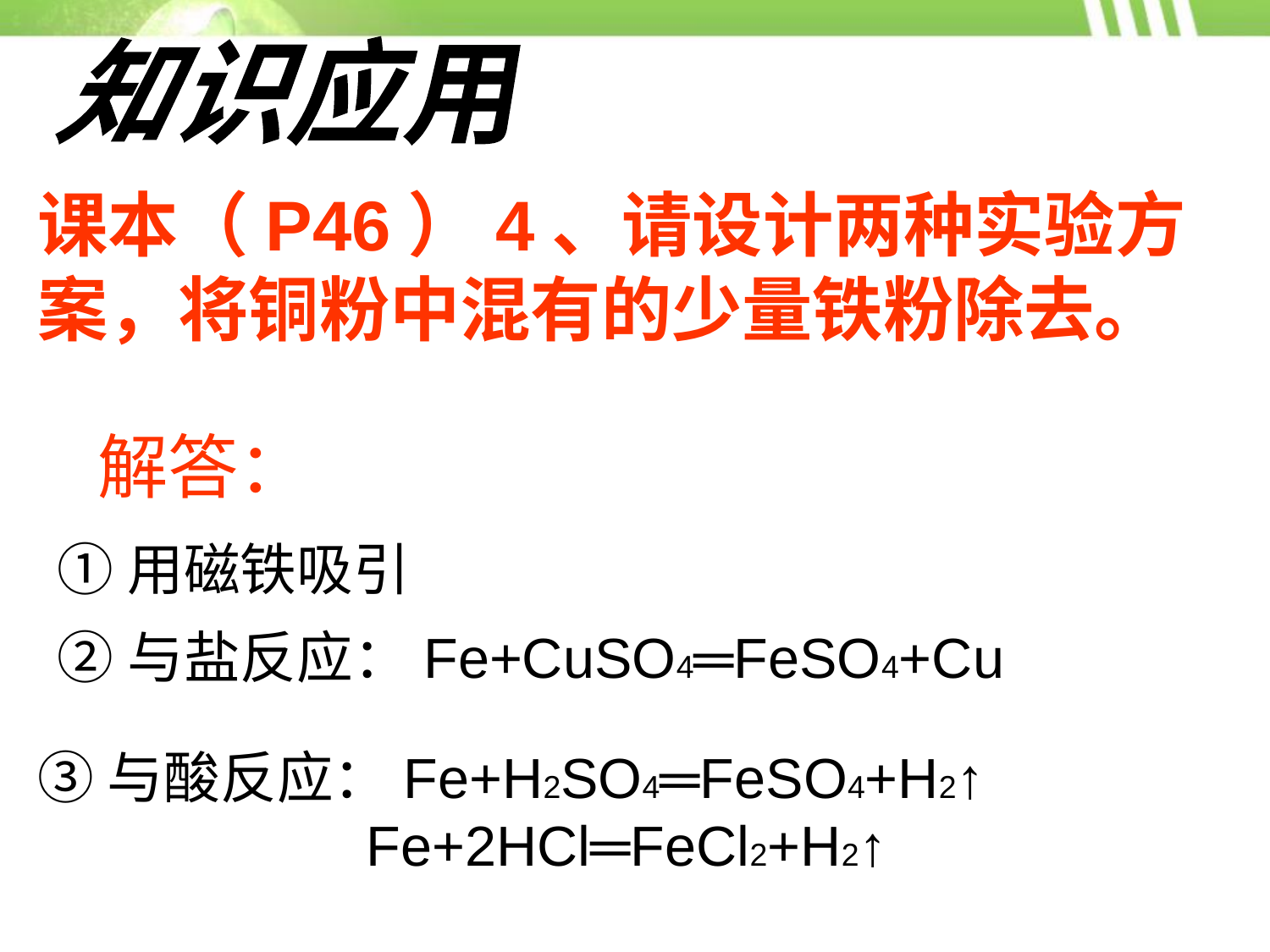

知识应用
课本（P46）4、请设计两种实验方案，将铜粉中混有的少量铁粉除去。
解答：
①用磁铁吸引
②与盐反应：Fe+CuSO4═FeSO4+Cu
③与酸反应：Fe+H2SO4═FeSO4+H2↑
                     Fe+2HCl═FeCl2+H2↑